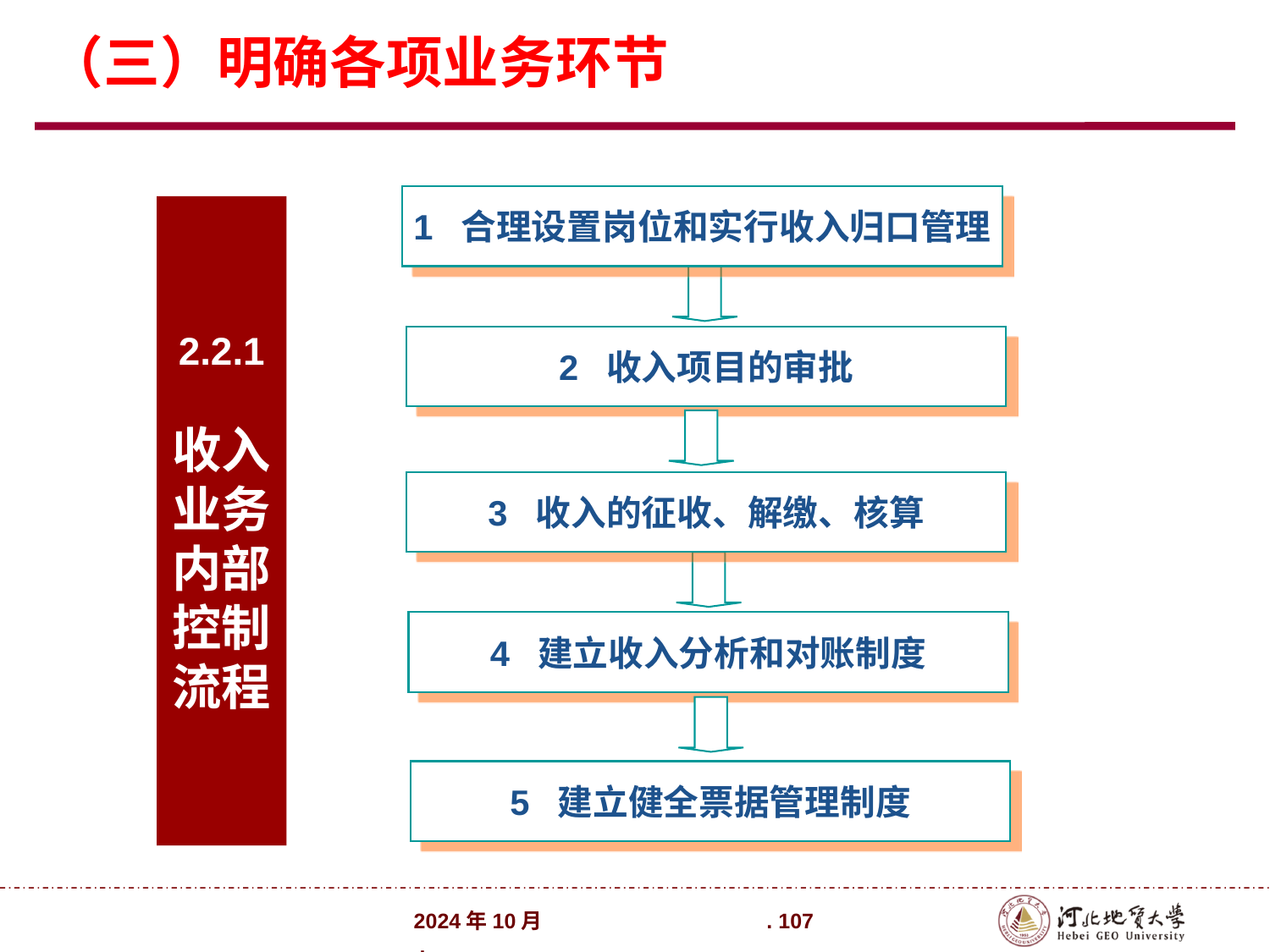

（三）明确各项业务环节
1  合理设置岗位和实行收入归口管理
2.2.1

收入业务内部控制流程

2  收入项目的审批

3  收入的征收、解缴、核算

4  建立收入分析和对账制度

5  建立健全票据管理制度
2024年10月                                             . 107 .